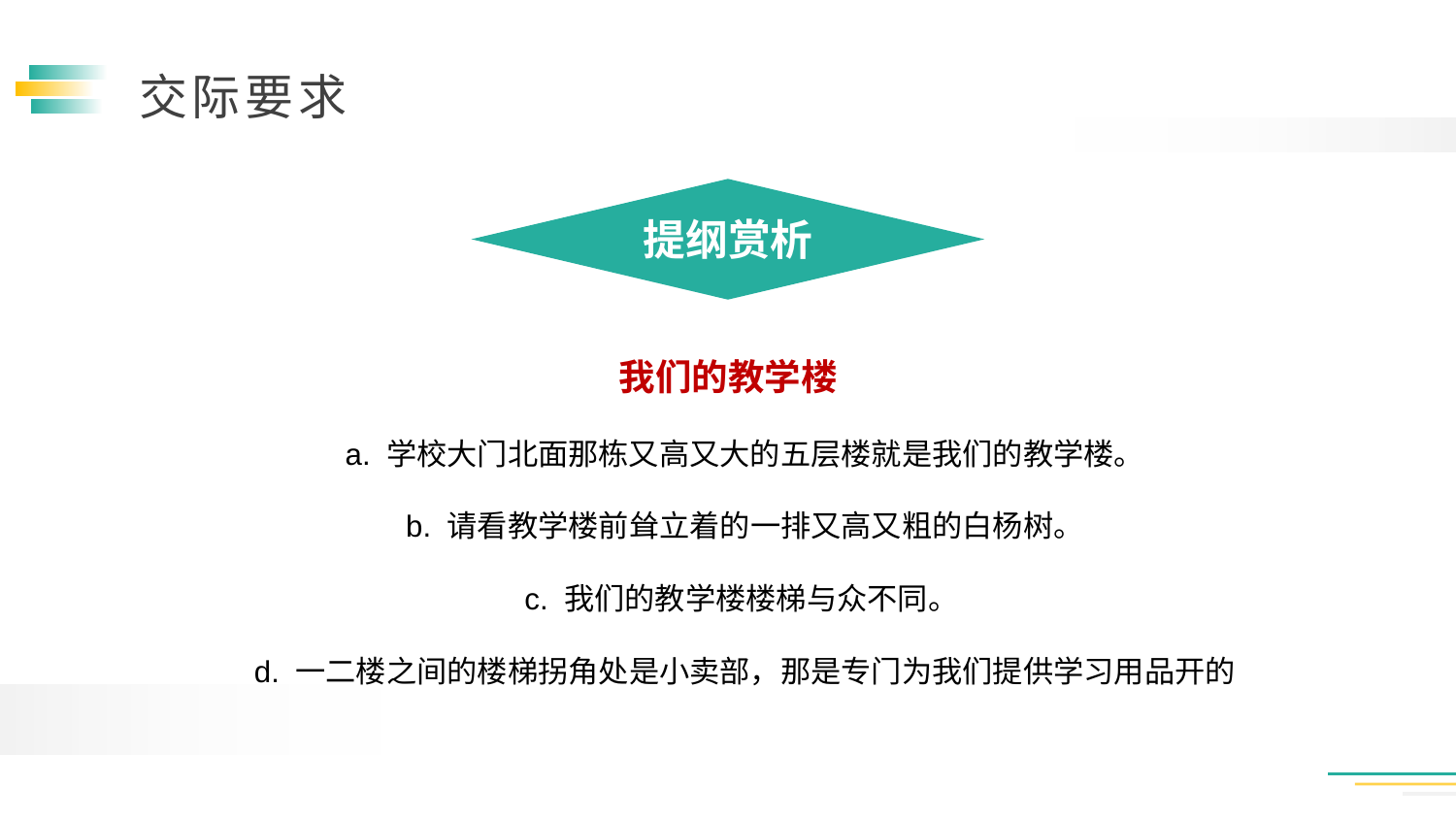

小学学科网  xuekeedu.com
提纲赏析
我们的教学楼
    a. 学校大门北面那栋又高又大的五层楼就是我们的教学楼。
    b. 请看教学楼前耸立着的一排又高又粗的白杨树。
    c. 我们的教学楼楼梯与众不同。
    d. 一二楼之间的楼梯拐角处是小卖部，那是专门为我们提供学习用品开的